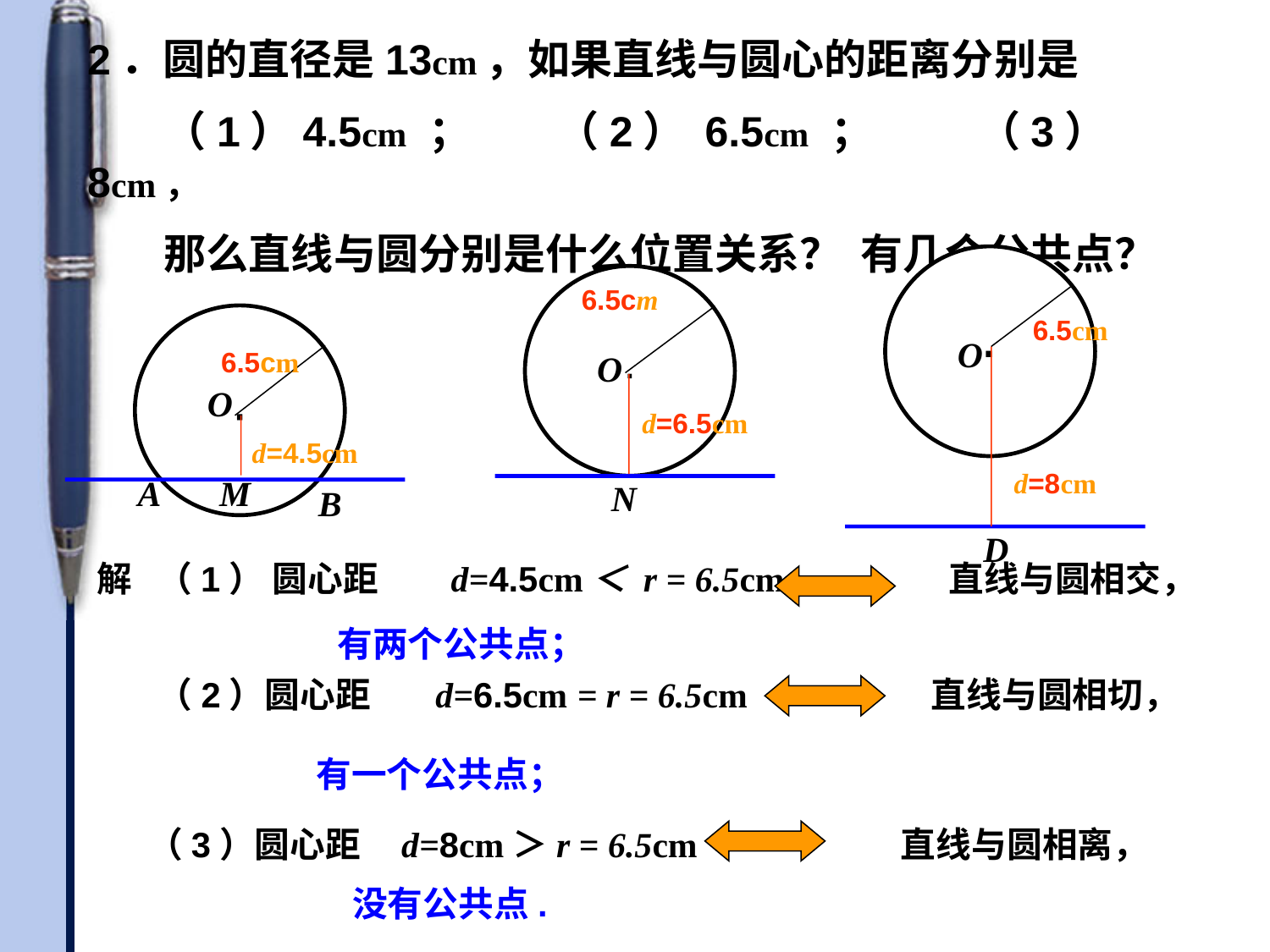

2．圆的直径是13cm，如果直线与圆心的距离分别是
       （1）4.5cm ；         （2） 6.5cm ；           （3） 8cm，
       那么直线与圆分别是什么位置关系？  有几个公共点？
·

6.5cm
O

d=8cm

D
·
6.5cm

O

d=6.5cm

N
·

6.5cm
d=4.5cm
A
B
O
M
解   （1） 圆心距        d=4.5cm＜ r = 6.5cm                直线与圆相交，

有两个公共点；
（2）圆心距       d=6.5cm = r = 6.5cm                  直线与圆相切，

有一个公共点；
（3）圆心距    d=8cm＞r = 6.5cm                    直线与圆相离，

没有公共点.